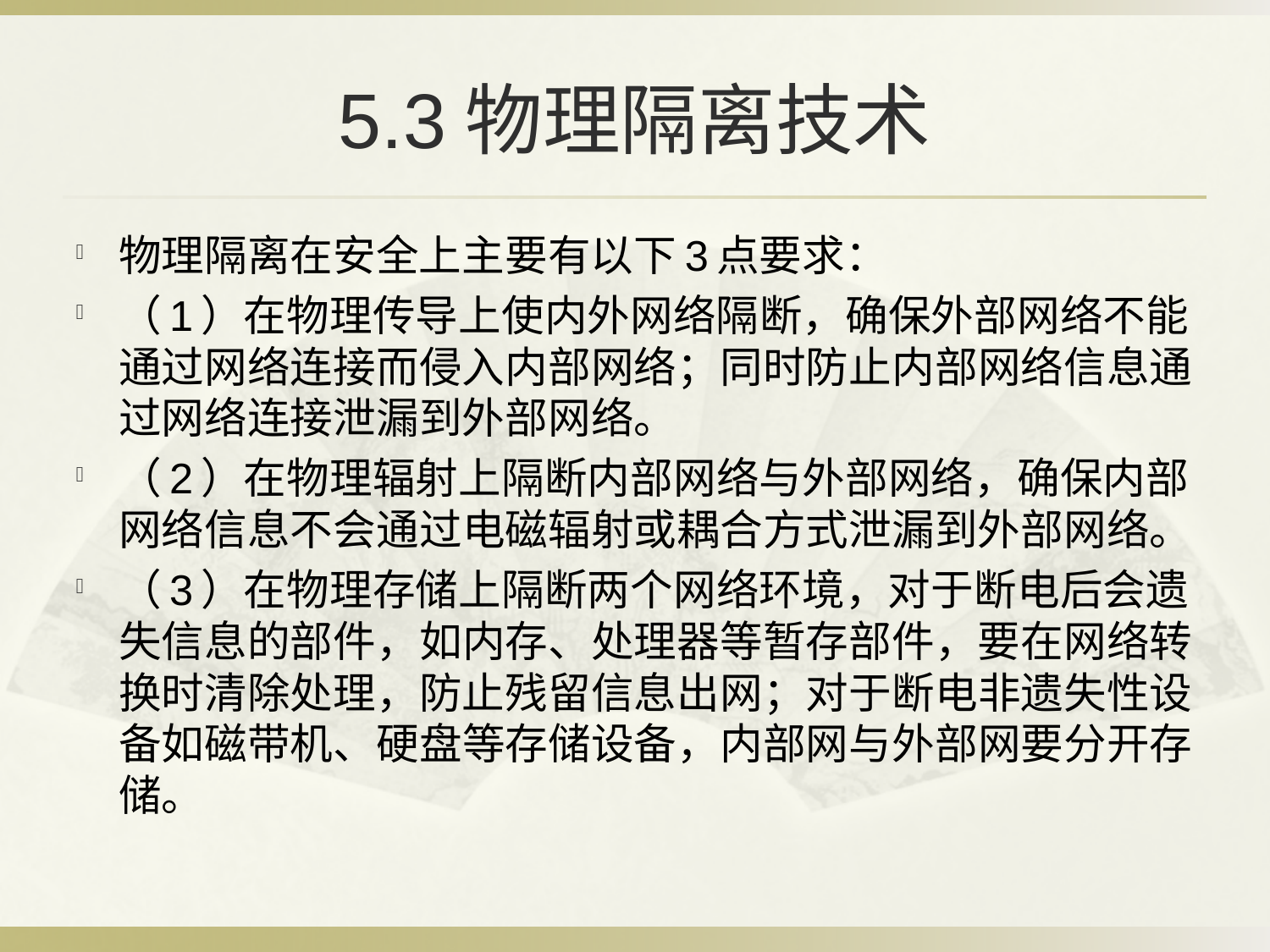

# 5.3物理隔离技术
物理隔离在安全上主要有以下3点要求：
（1）在物理传导上使内外网络隔断，确保外部网络不能通过网络连接而侵入内部网络；同时防止内部网络信息通过网络连接泄漏到外部网络。
（2）在物理辐射上隔断内部网络与外部网络，确保内部网络信息不会通过电磁辐射或耦合方式泄漏到外部网络。
（3）在物理存储上隔断两个网络环境，对于断电后会遗失信息的部件，如内存、处理器等暂存部件，要在网络转换时清除处理，防止残留信息出网；对于断电非遗失性设备如磁带机、硬盘等存储设备，内部网与外部网要分开存储。